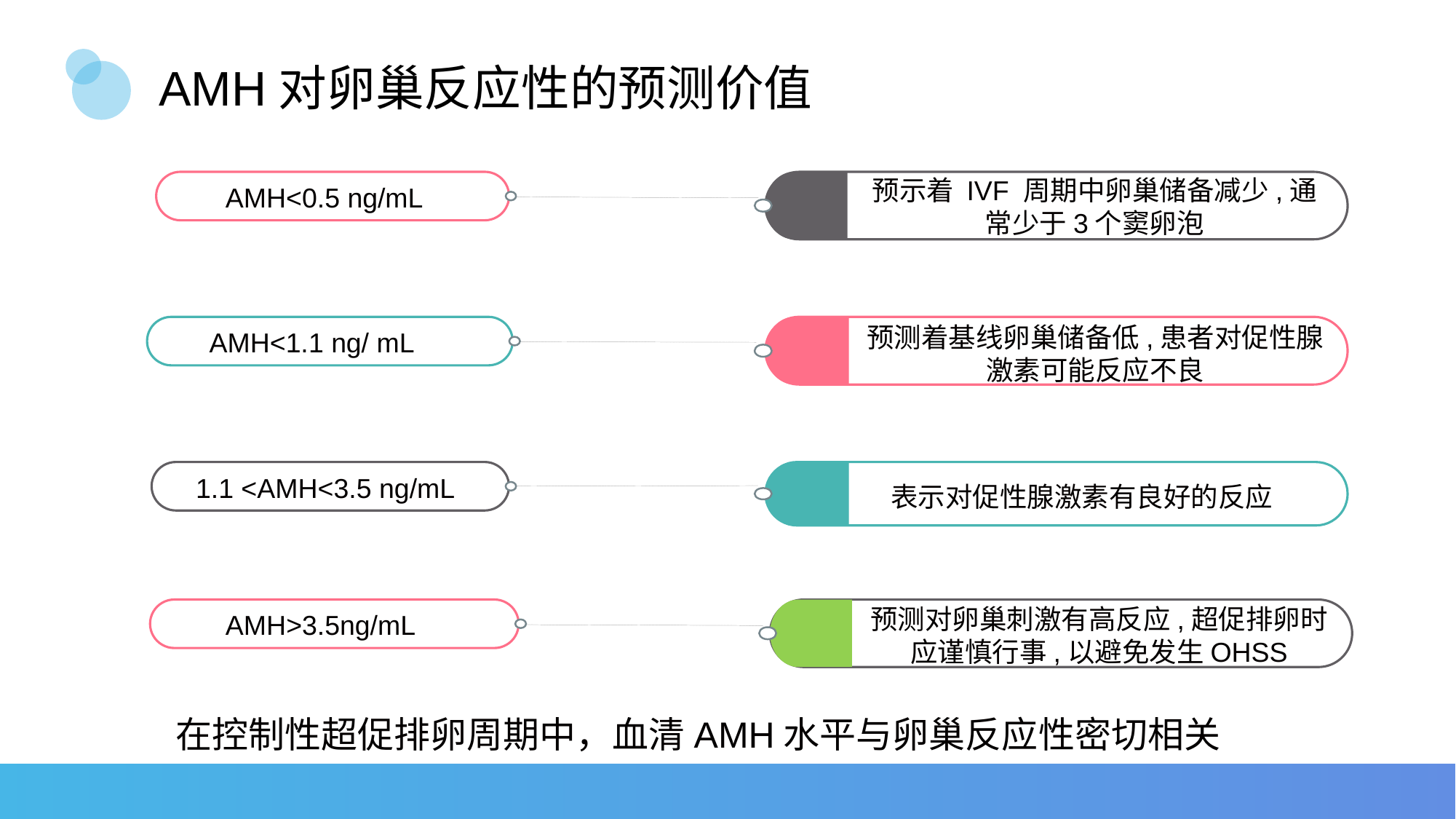

# AMH对卵巢反应性的预测价值

AMH<0.5 ng/mL

预示着 IVF 周期中卵巢储备减少,通常少于3个窦卵泡

AMH<1.1 ng/ mL

预测着基线卵巢储备低,患者对促性腺激素可能反应不良

表示对促性腺激素有良好的反应

1.1 <AMH<3.5 ng/mL

预测对卵巢刺激有高反应,超促排卵时应谨慎行事,以避免发生OHSS

AMH>3.5ng/mL

在控制性超促排卵周期中，血清AMH水平与卵巢反应性密切相关